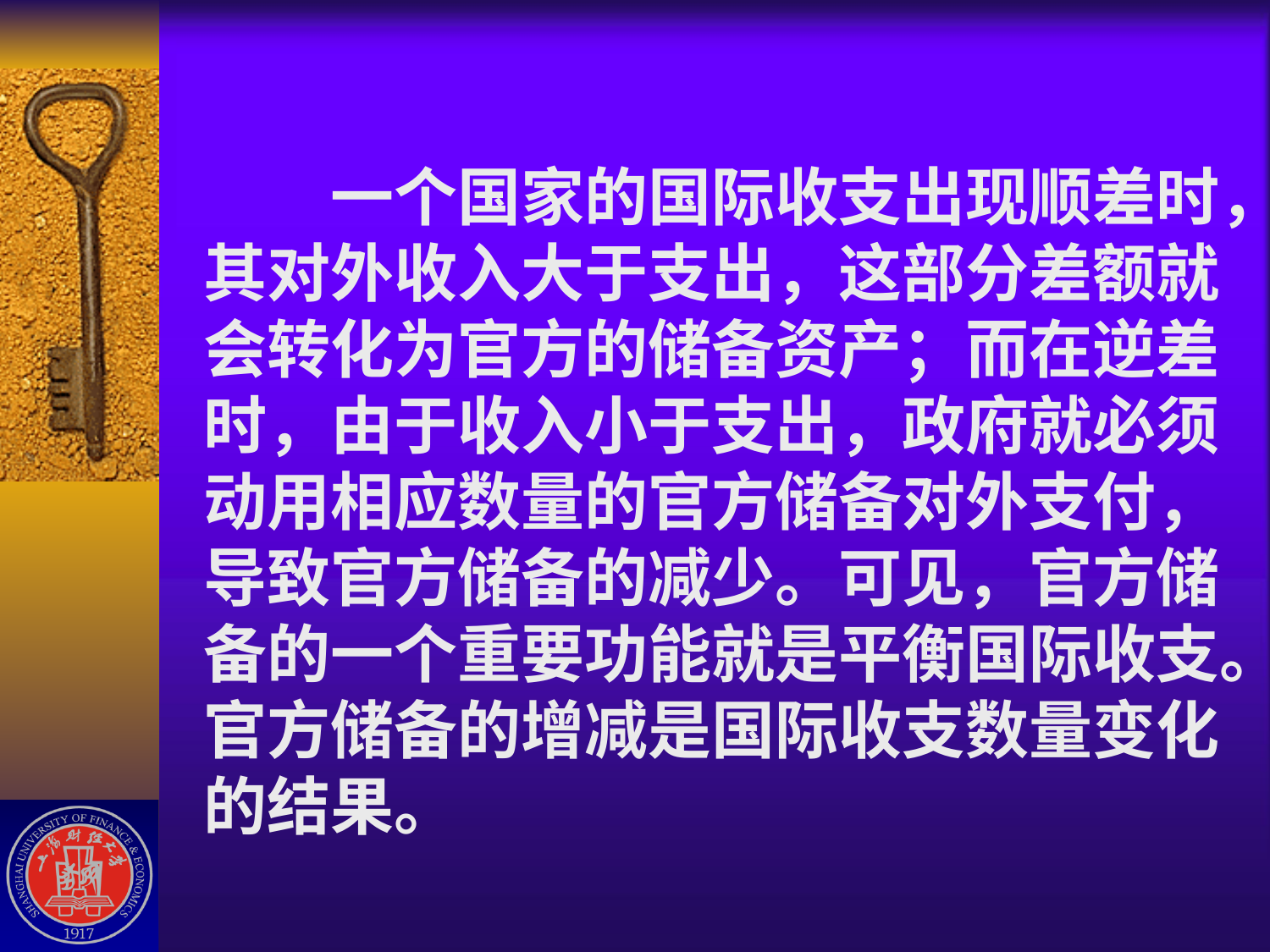

# 一个国家的国际收支出现顺差时，其对外收入大于支出，这部分差额就会转化为官方的储备资产；而在逆差时，由于收入小于支出，政府就必须动用相应数量的官方储备对外支付，导致官方储备的减少。可见，官方储备的一个重要功能就是平衡国际收支。官方储备的增减是国际收支数量变化的结果。